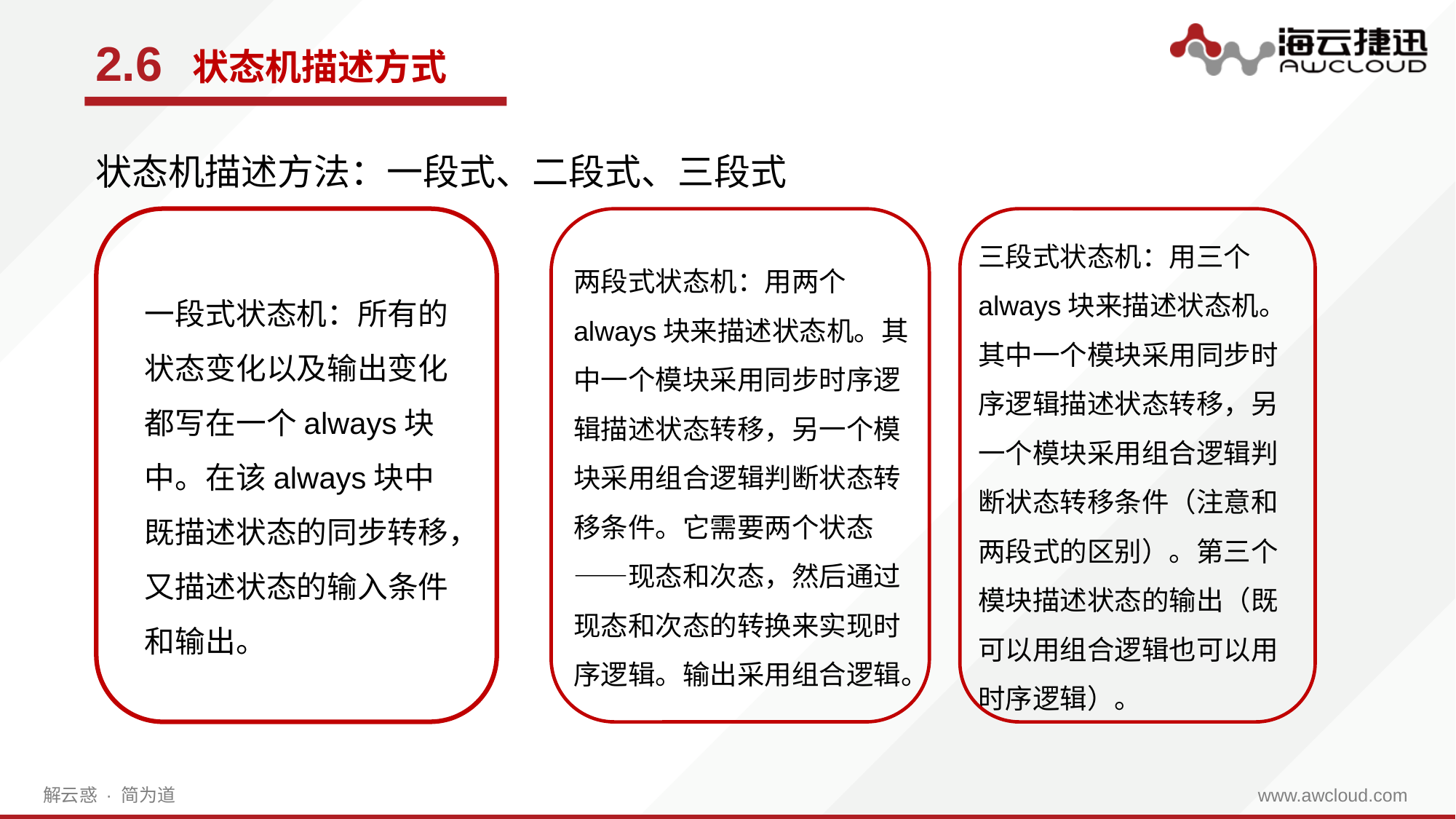

2.6
状态机描述方式

状态机描述方法：一段式、二段式、三段式

e7d195523061f1c0205959036996ad55c215b892a7aac5c0B9ADEF7896FB48F2EF97163A2DE1401E1875DEDC438B7864AD24CA23553DBBBD975DAF4CAD4A2592689FFB6CEE59FFA55B2702D0E5EE29CD13A772EDE6F53528E69C5E9D25D472BDE10ED2E098947D65F27977D4F705C1FD4E05B93AC973C3A05509AF0DFFB6A805B38B5F304DD5A8D4
三段式状态机：用三个always块来描述状态机。其中一个模块采用同步时序逻辑描述状态转移，另一个模块采用组合逻辑判断状态转移条件（注意和两段式的区别）。第三个模块描述状态的输出（既可以用组合逻辑也可以用时序逻辑）。
两段式状态机：用两个always块来描述状态机。其中一个模块采用同步时序逻辑描述状态转移，另一个模块采用组合逻辑判断状态转移条件。它需要两个状态——现态和次态，然后通过现态和次态的转换来实现时序逻辑。输出采用组合逻辑。
一段式状态机：所有的状态变化以及输出变化都写在一个always块中。在该always块中既描述状态的同步转移，又描述状态的输入条件和输出。